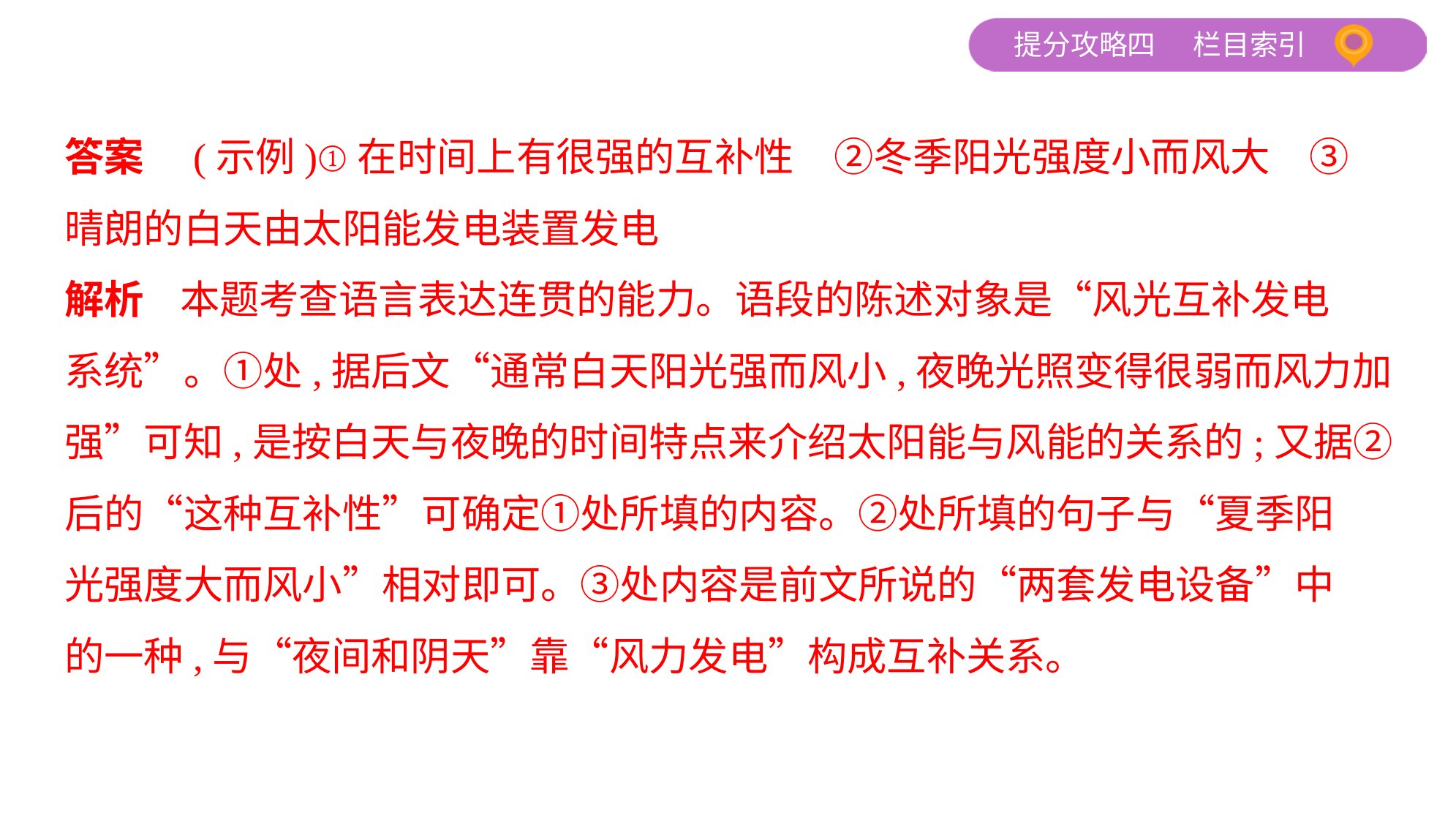

答案　(示例)①在时间上有很强的互补性　②冬季阳光强度小而风大　③
晴朗的白天由太阳能发电装置发电
解析    本题考查语言表达连贯的能力。语段的陈述对象是“风光互补发电
系统”。①处,据后文“通常白天阳光强而风小,夜晚光照变得很弱而风力加
强”可知,是按白天与夜晚的时间特点来介绍太阳能与风能的关系的;又据②
后的“这种互补性”可确定①处所填的内容。②处所填的句子与“夏季阳
光强度大而风小”相对即可。③处内容是前文所说的“两套发电设备”中
的一种,与“夜间和阴天”靠“风力发电”构成互补关系。